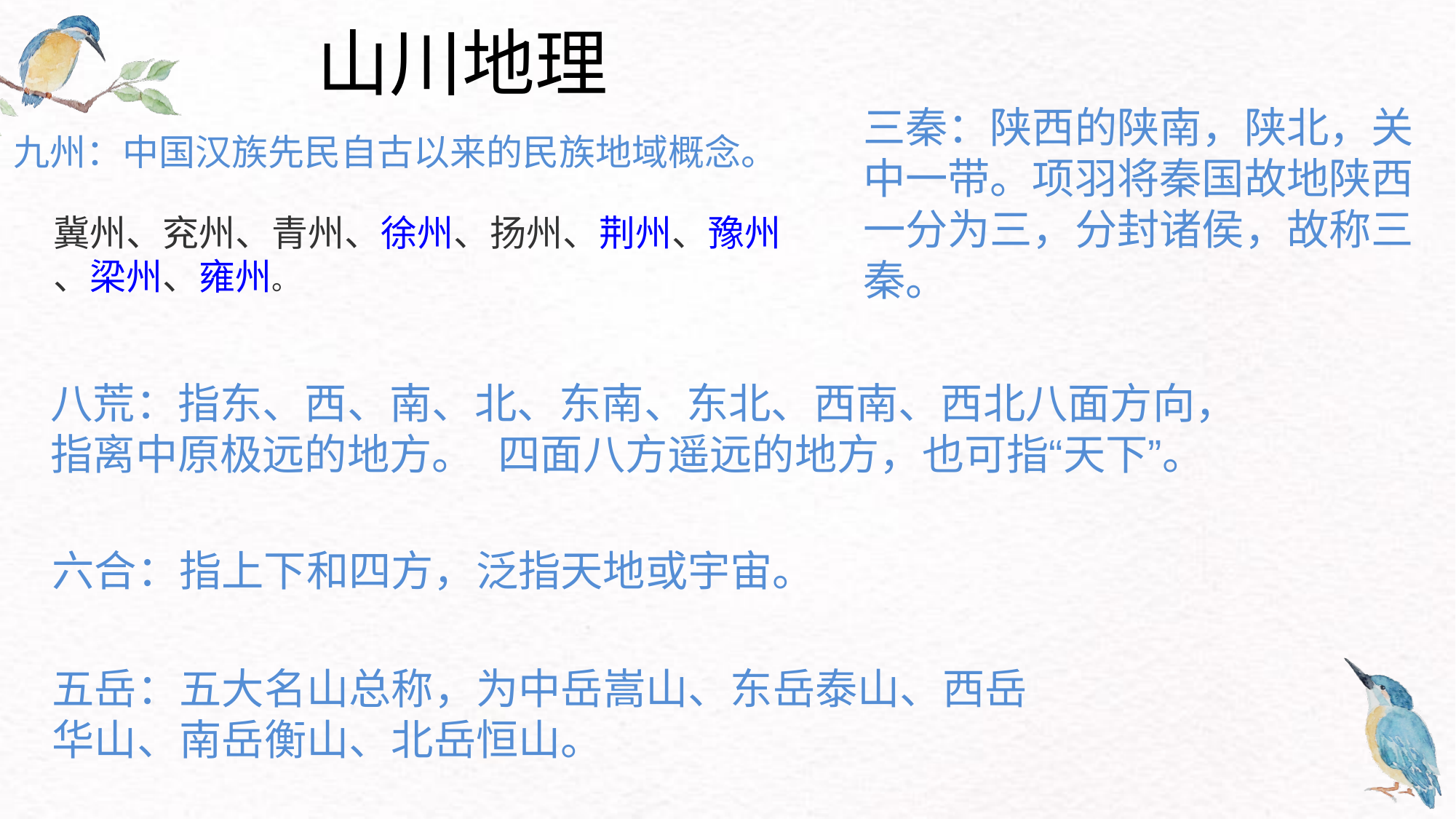

山川地理
三秦：陕西的陕南，陕北，关中一带。项羽将秦国故地陕西一分为三，分封诸侯，故称三秦。
九州：中国汉族先民自古以来的民族地域概念。
冀州、兖州、青州、徐州、扬州、荆州、豫州、梁州、雍州。
八荒：指东、西、南、北、东南、东北、西南、西北八面方向，指离中原极远的地方。  四面八方遥远的地方，也可指“天下”。
六合：指上下和四方，泛指天地或宇宙。
五岳：五大名山总称，为中岳嵩山、东岳泰山、西岳华山、南岳衡山、北岳恒山。